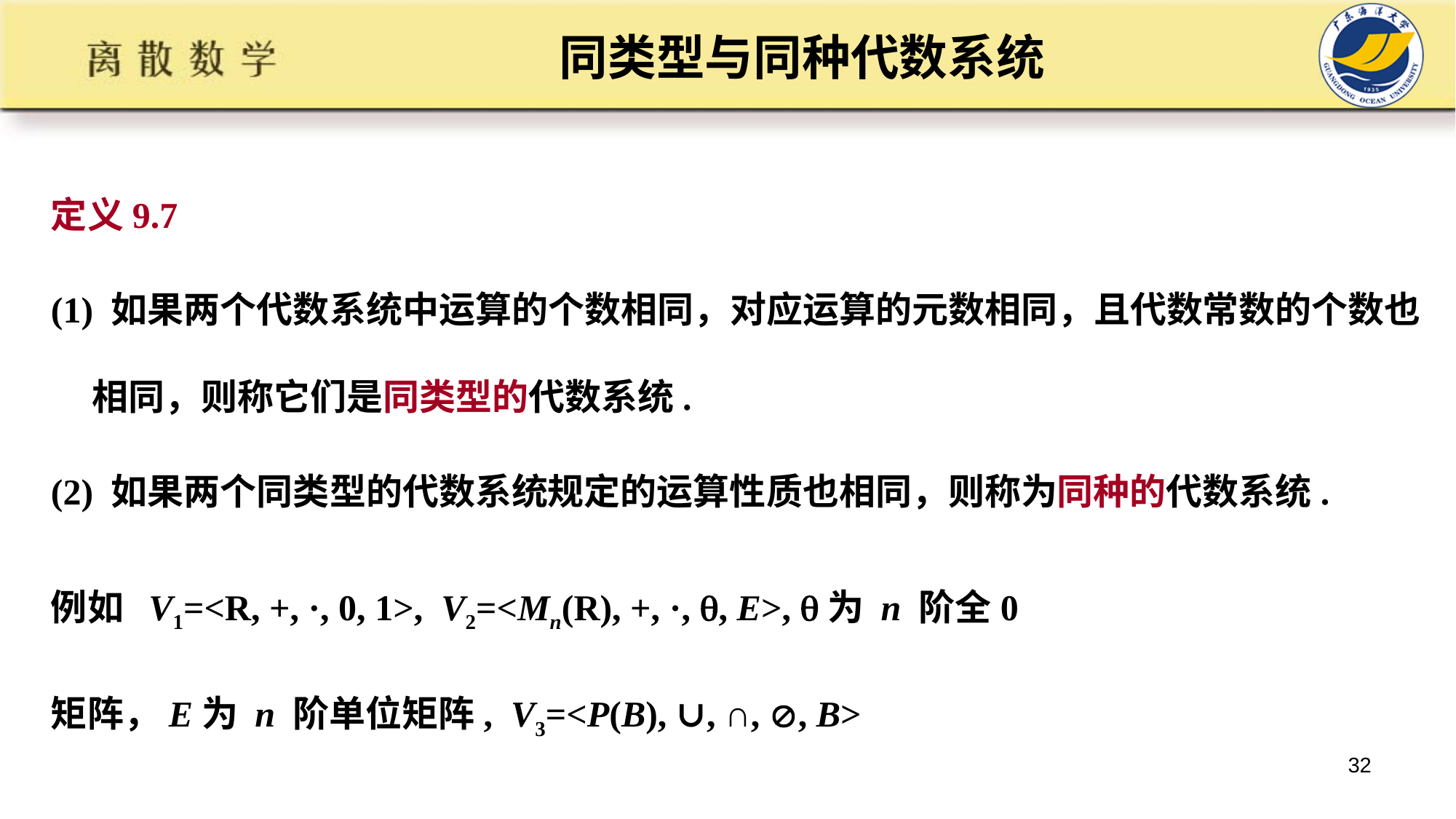

# 同类型与同种代数系统
定义9.7
(1) 如果两个代数系统中运算的个数相同，对应运算的元数相同，且代数常数的个数也相同，则称它们是同类型的代数系统.
(2) 如果两个同类型的代数系统规定的运算性质也相同，则称为同种的代数系统.
例如  V1=<R, +, ·, 0, 1>,  V2=<Mn(R), +, ·, θ, E>, θ为 n 阶全0
矩阵，E为 n 阶单位矩阵,  V3=<P(B), ∪, ∩, ∅, B>
32